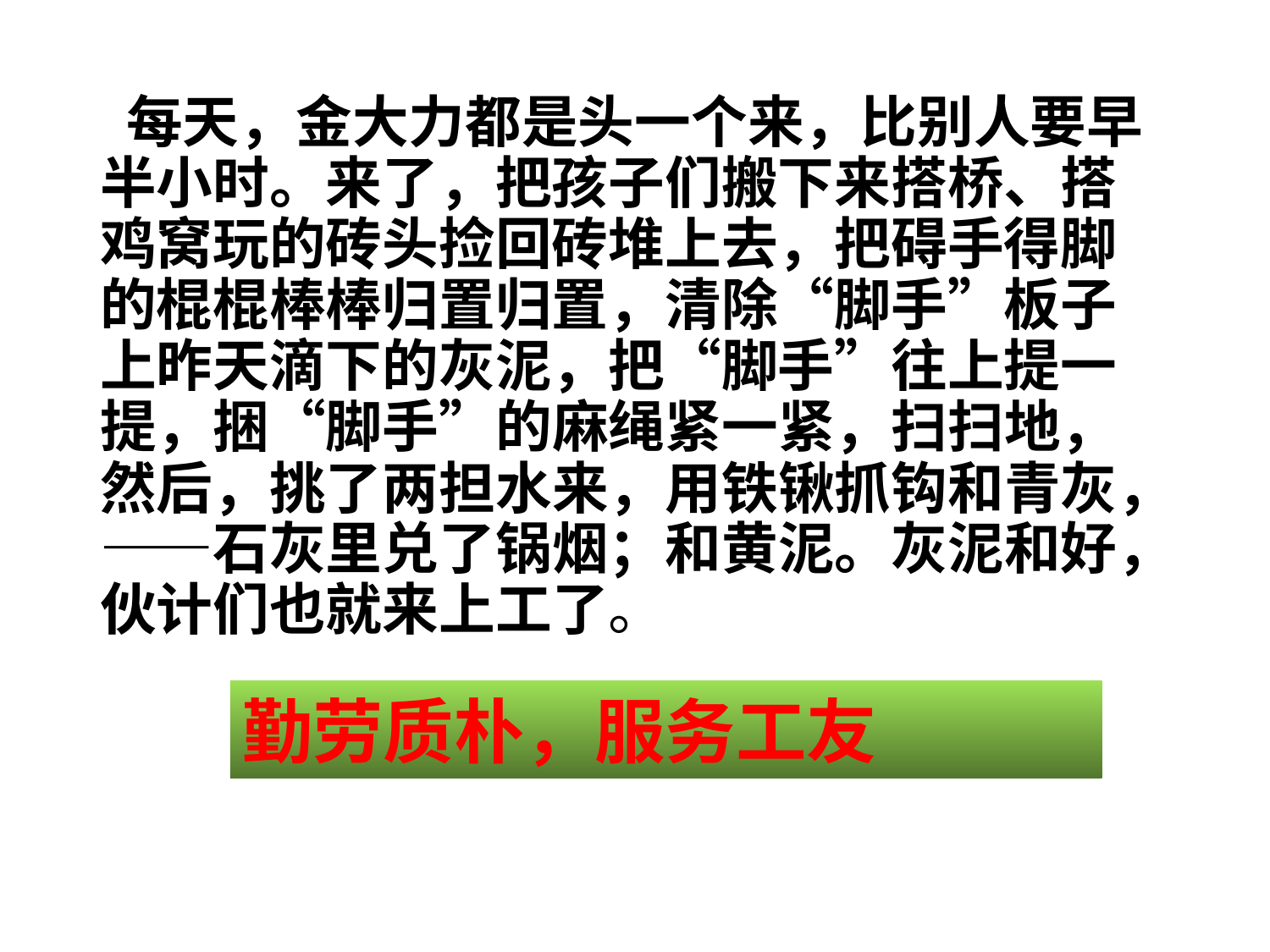

# 每天，金大力都是头一个来，比别人要早半小时。来了，把孩子们搬下来搭桥、搭鸡窝玩的砖头捡回砖堆上去，把碍手得脚的棍棍棒棒归置归置，清除“脚手”板子上昨天滴下的灰泥，把“脚手”往上提一提，捆“脚手”的麻绳紧一紧，扫扫地，然后，挑了两担水来，用铁锹抓钩和青灰，——石灰里兑了锅烟；和黄泥。灰泥和好，伙计们也就来上工了。
勤劳质朴，服务工友